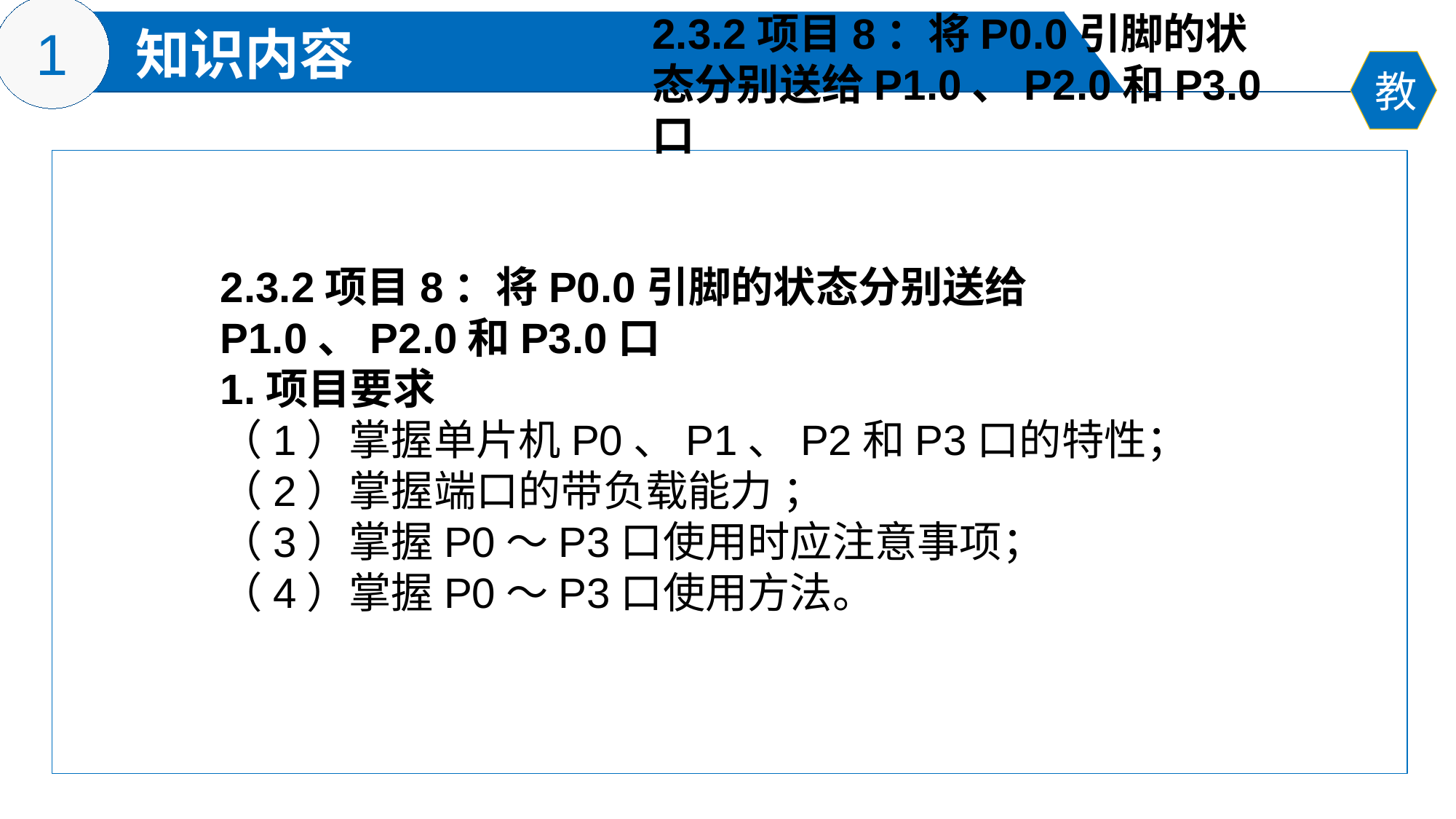

2.3.2项目8：将P0.0引脚的状态分别送给P1.0、P2.0和P3.0口
2.3.2项目8：将P0.0引脚的状态分别送给P1.0、P2.0和P3.0口
1.项目要求
（1）掌握单片机P0、P1、P2和P3口的特性；
（2）掌握端口的带负载能力 ；
（3）掌握P0～P3口使用时应注意事项；
（4）掌握P0～P3口使用方法。